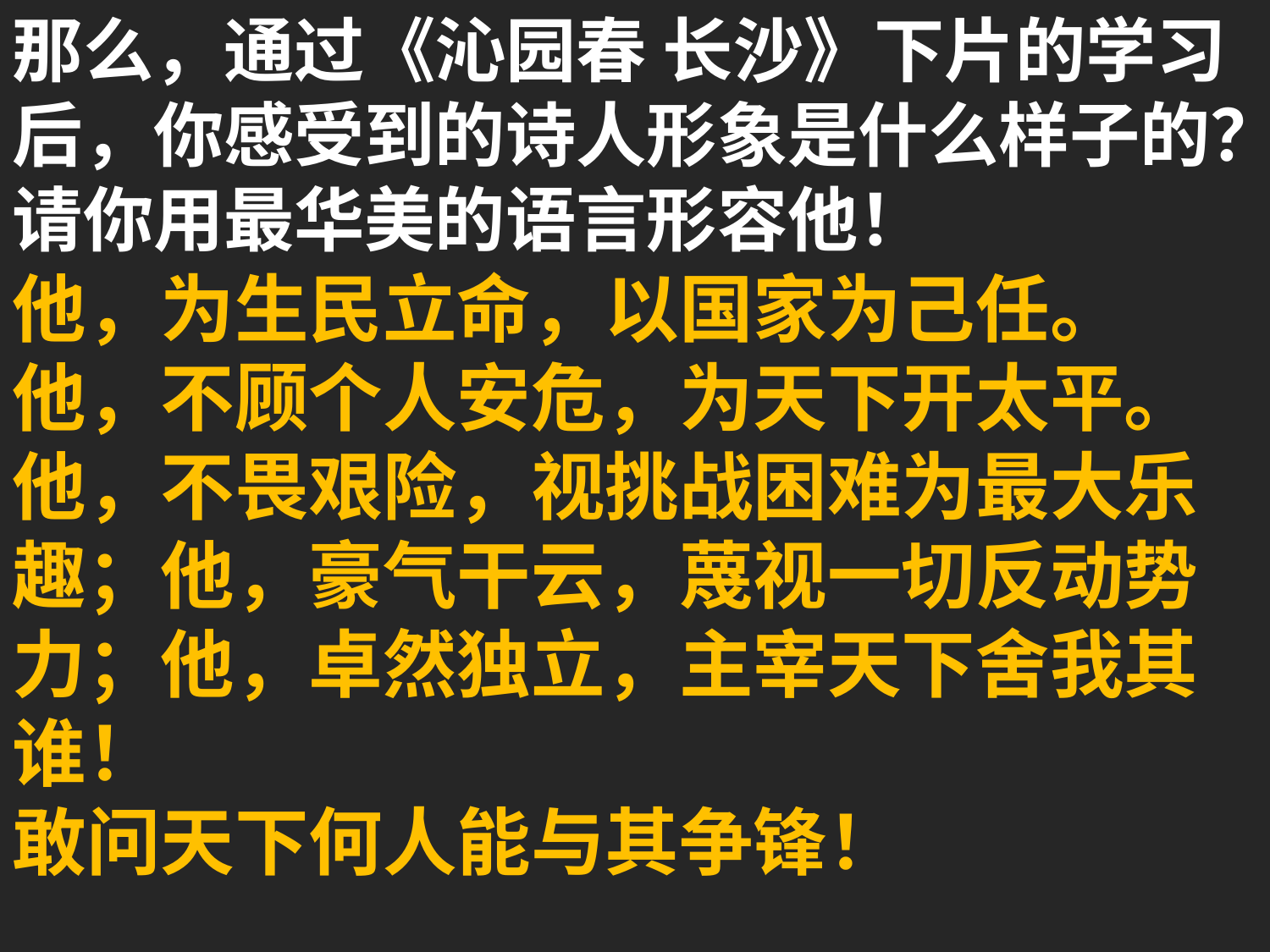

那么，通过《沁园春 长沙》下片的学习后，你感受到的诗人形象是什么样子的？请你用最华美的语言形容他！
他，为生民立命，以国家为己任。
他，不顾个人安危，为天下开太平。
他，不畏艰险，视挑战困难为最大乐趣；他，豪气干云，蔑视一切反动势力；他，卓然独立，主宰天下舍我其谁！
敢问天下何人能与其争锋！